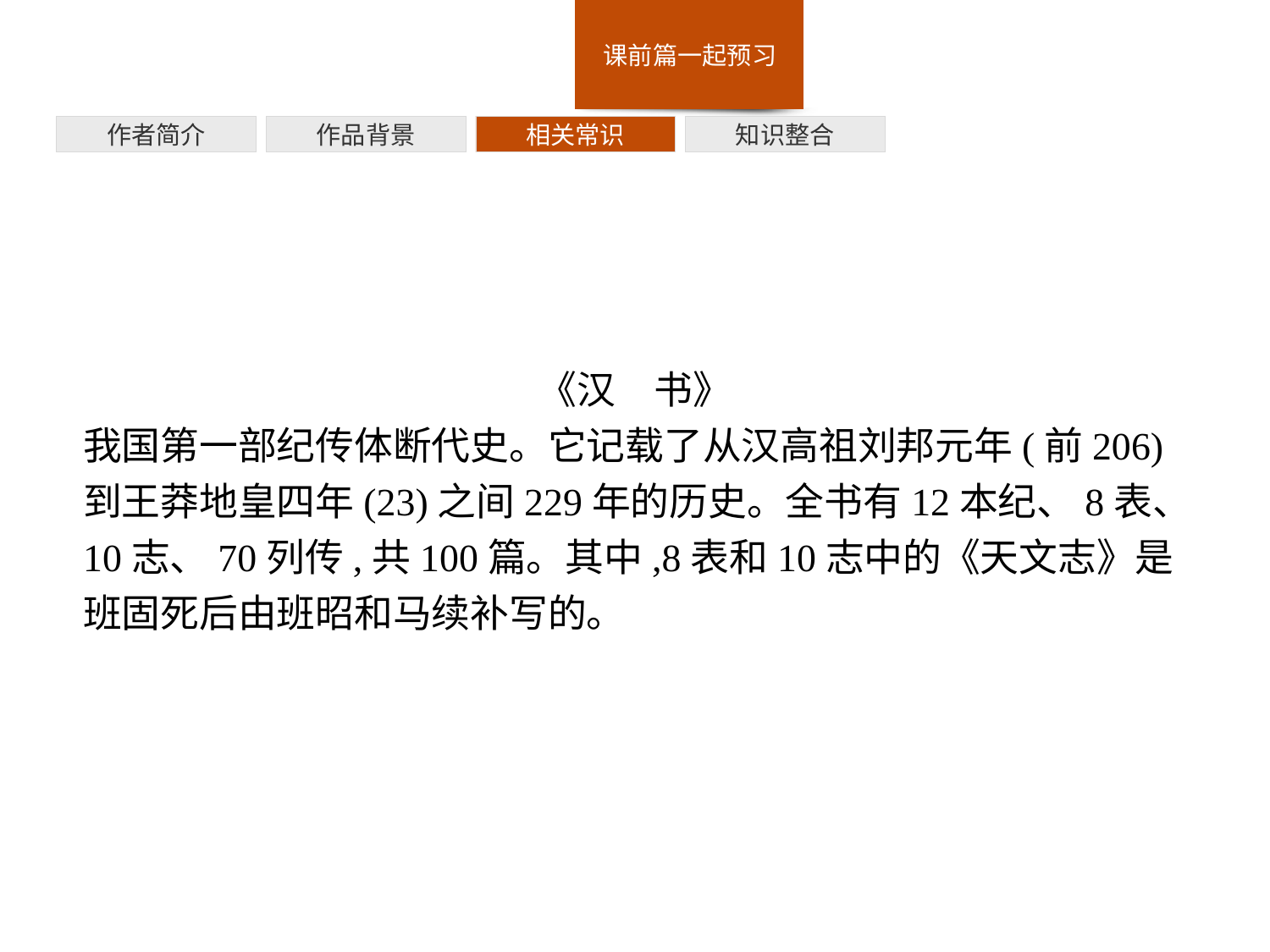

作者简介
作品背景
相关常识
知识整合
《汉　书》
我国第一部纪传体断代史。它记载了从汉高祖刘邦元年(前206)到王莽地皇四年(23)之间229年的历史。全书有12本纪、8表、10志、70列传,共100篇。其中,8表和10志中的《天文志》是班固死后由班昭和马续补写的。